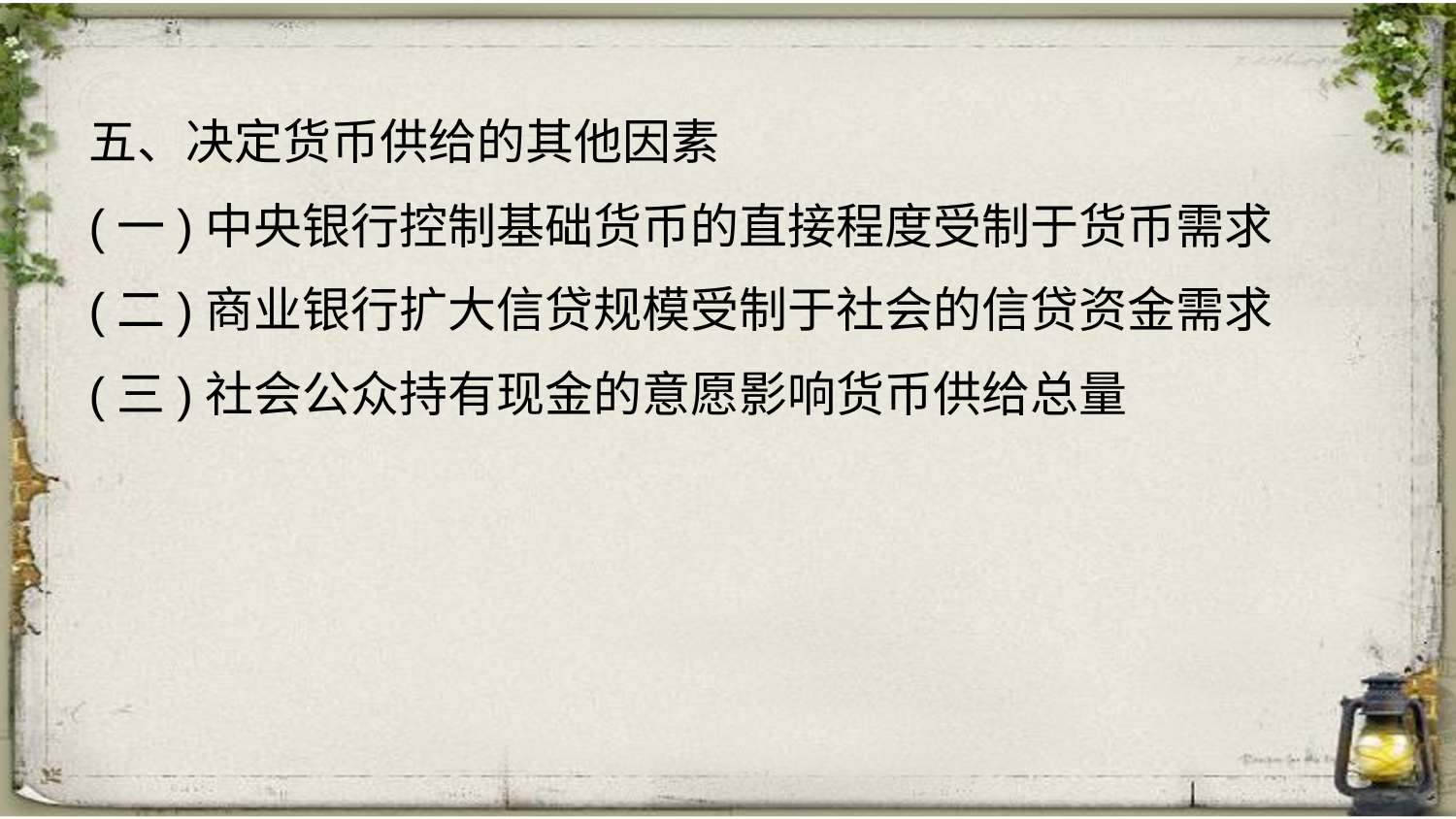

五、决定货币供给的其他因素
(一)中央银行控制基础货币的直接程度受制于货币需求
(二)商业银行扩大信贷规模受制于社会的信贷资金需求
(三)社会公众持有现金的意愿影响货币供给总量